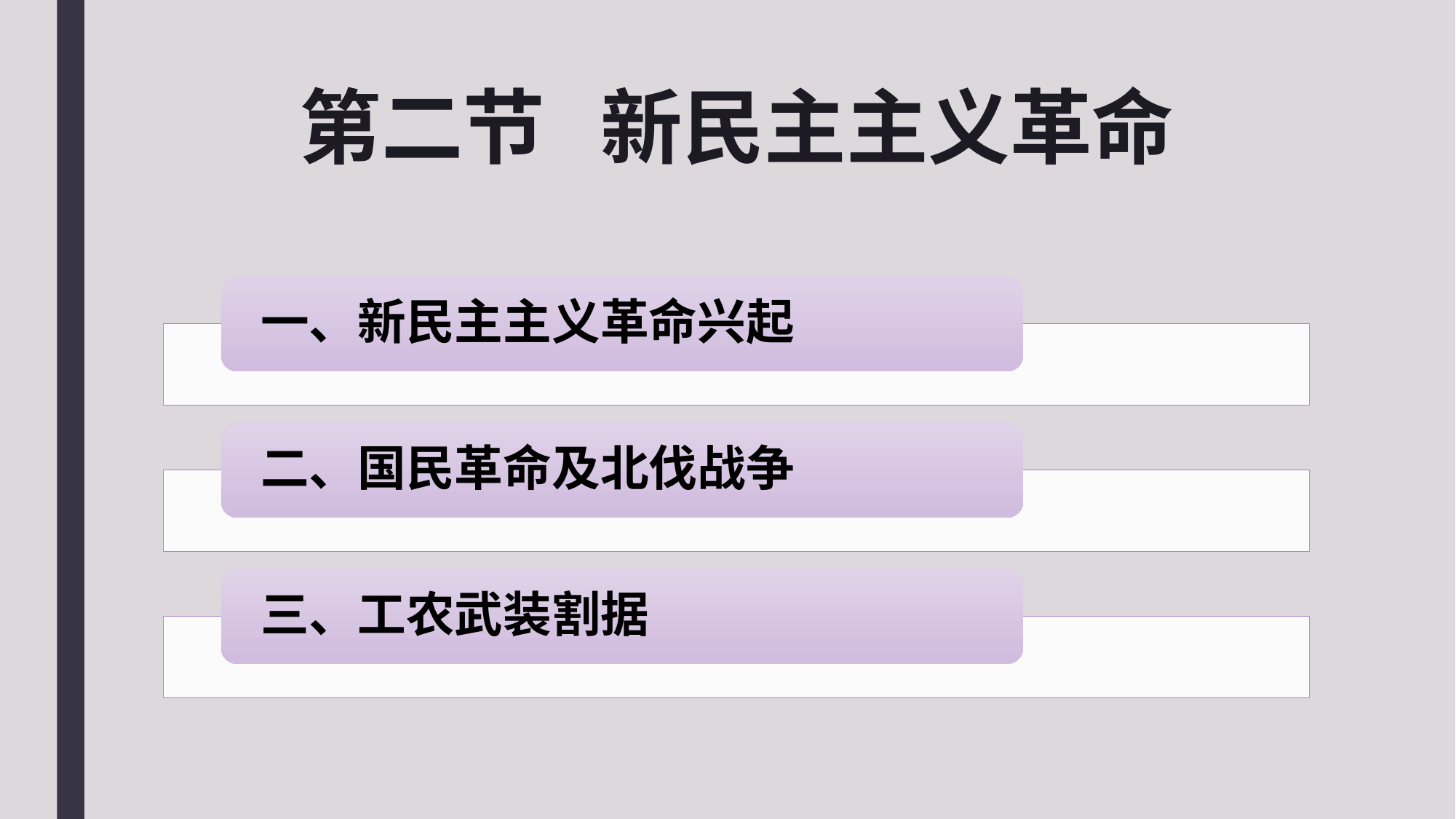

# 第二节   新民主主义革命
一、新民主主义革命兴起
二、国民革命及北伐战争
三、工农武装割据